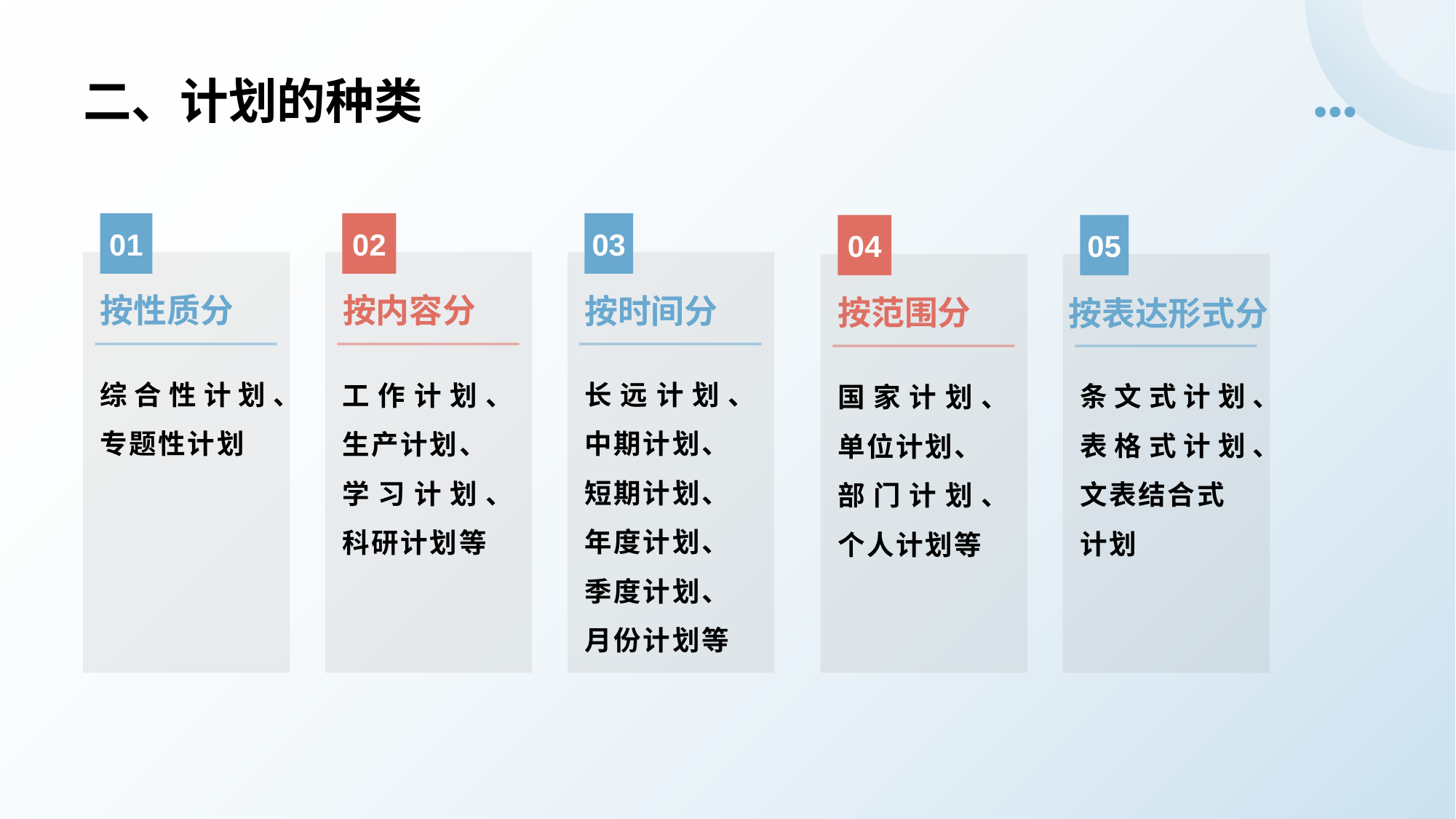

# 二、计划的种类
01
02
03
04
05

按性质分
按内容分
按时间分
按范围分
按表达形式分
综合性计划、
专题性计划

长远计划、中期计划、
短期计划、
年度计划、
季度计划、
月份计划等
工作计划、生产计划、
学习计划、科研计划等
条文式计划、表格式计划、文表结合式
计划
国家计划、单位计划、
部门计划、个人计划等